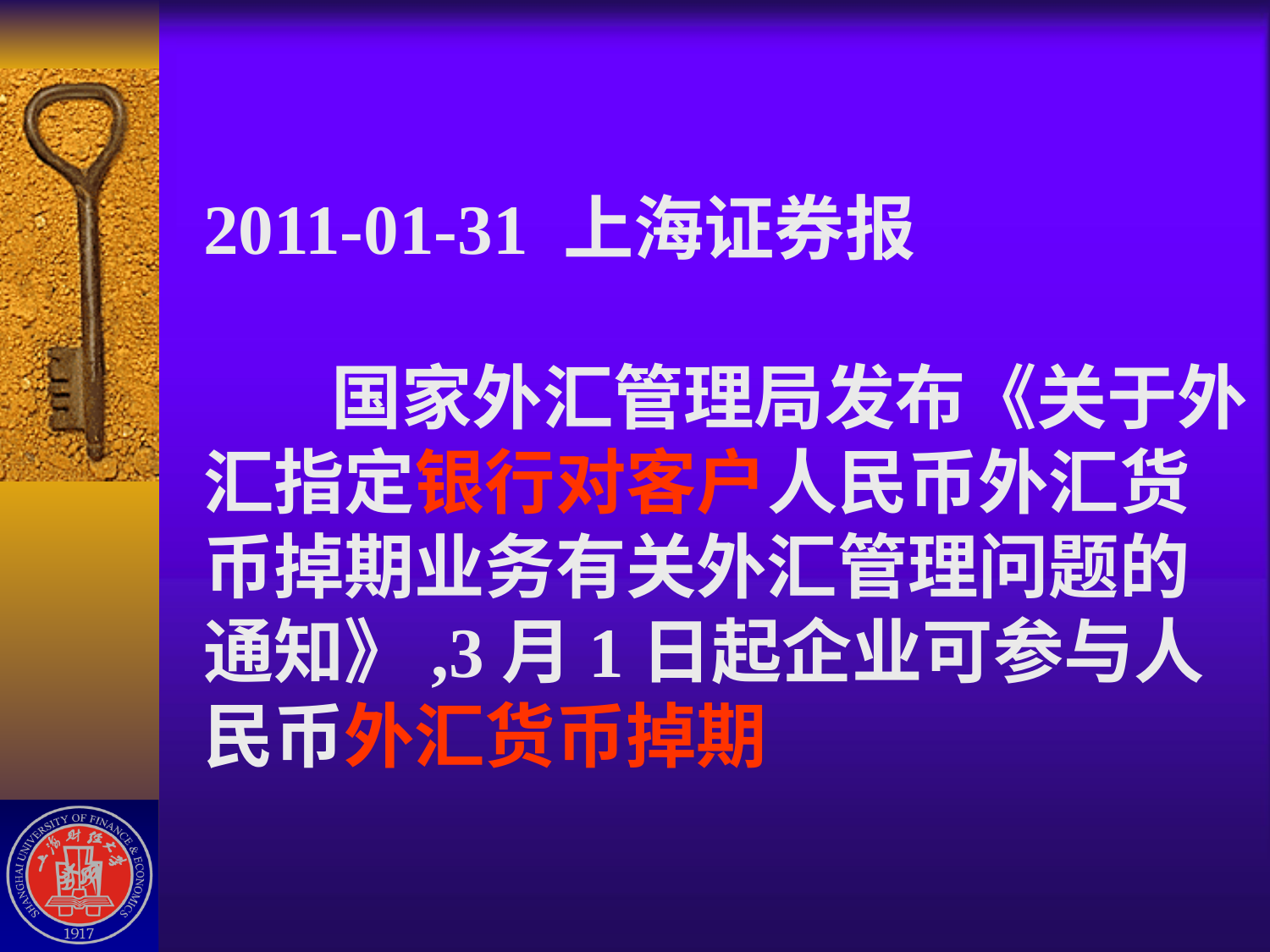

# 2011-01-31 上海证券报 国家外汇管理局发布《关于外汇指定银行对客户人民币外汇货币掉期业务有关外汇管理问题的通知》,3月1日起企业可参与人民币外汇货币掉期